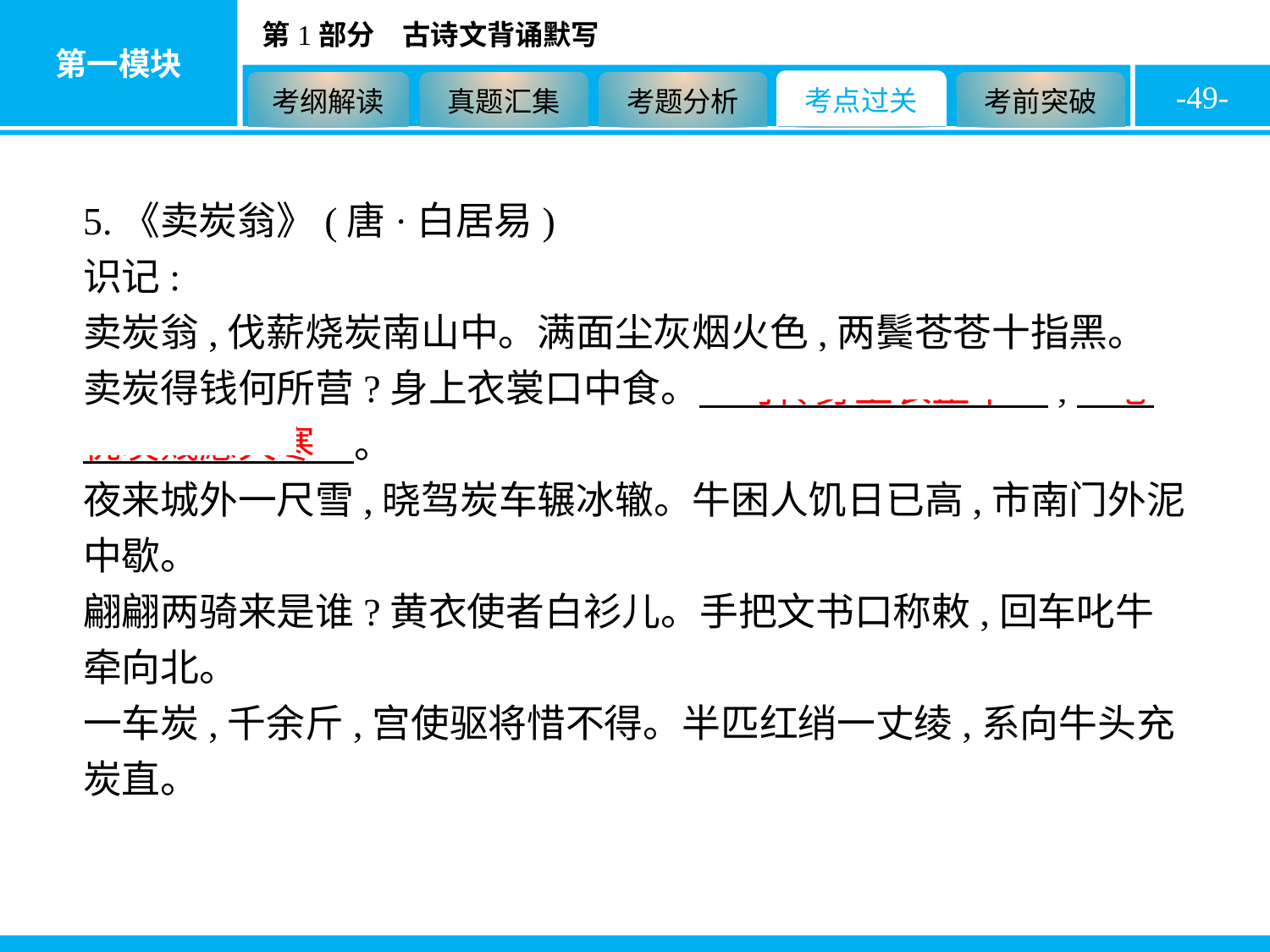

-49-
5.《卖炭翁》(唐·白居易)
识记:
卖炭翁,伐薪烧炭南山中。满面尘灰烟火色,两鬓苍苍十指黑。
卖炭得钱何所营?身上衣裳口中食。　可怜身上衣正单　,　心忧炭贱愿天寒　。
夜来城外一尺雪,晓驾炭车辗冰辙。牛困人饥日已高,市南门外泥中歇。
翩翩两骑来是谁?黄衣使者白衫儿。手把文书口称敕,回车叱牛牵向北。
一车炭,千余斤,宫使驱将惜不得。半匹红绡一丈绫,系向牛头充炭直。